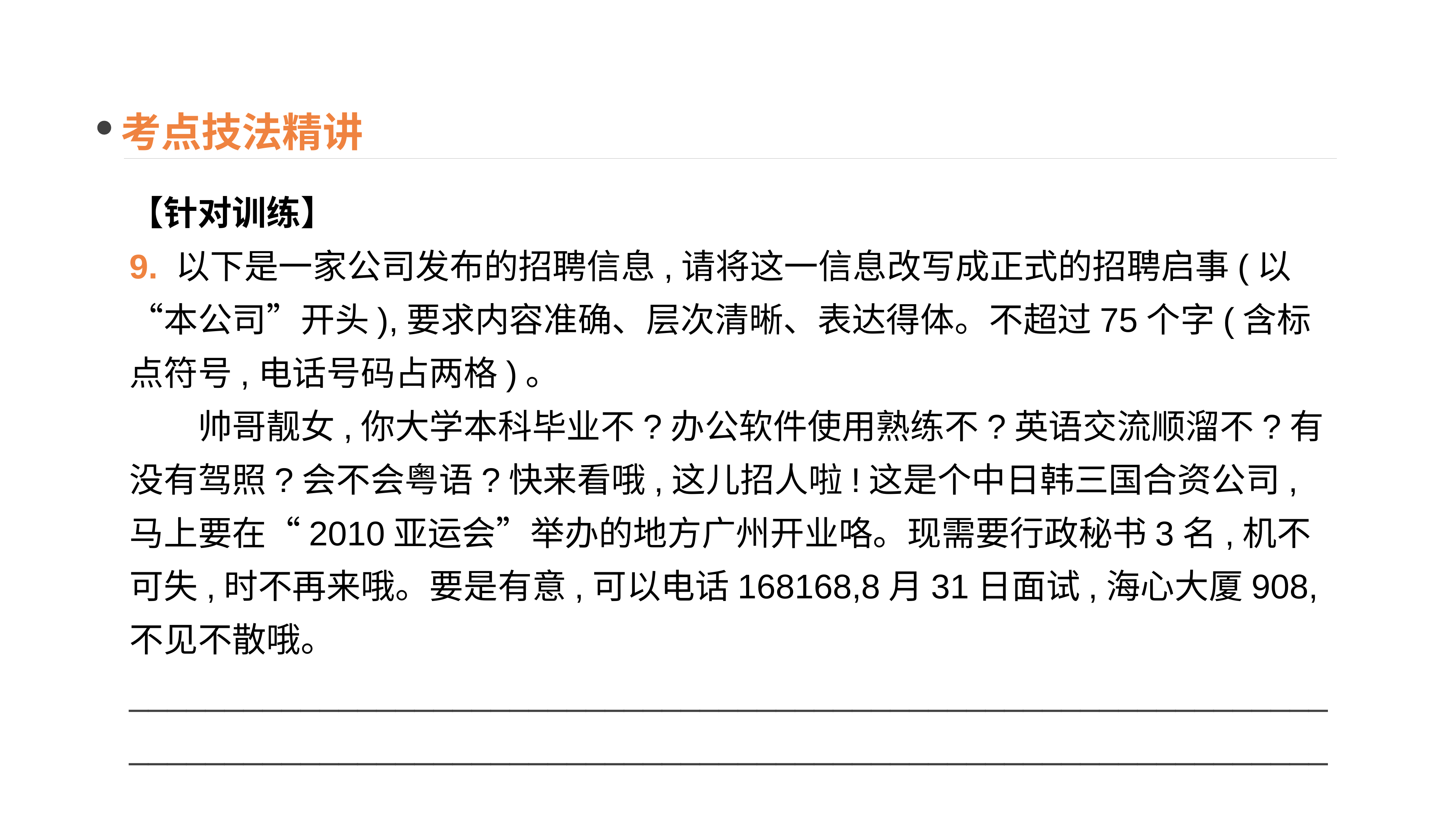

考点技法精讲

【针对训练】
9. 以下是一家公司发布的招聘信息,请将这一信息改写成正式的招聘启事(以“本公司”开头),要求内容准确、层次清晰、表达得体。不超过75个字(含标点符号,电话号码占两格)。
　　帅哥靓女,你大学本科毕业不?办公软件使用熟练不?英语交流顺溜不?有没有驾照?会不会粤语?快来看哦,这儿招人啦!这是个中日韩三国合资公司,马上要在“2010亚运会”举办的地方广州开业咯。现需要行政秘书3名,机不可失,时不再来哦。要是有意,可以电话168168,8月31日面试,海心大厦908,不见不散哦。
____________________________________________________________________________________________________________________________________________________________